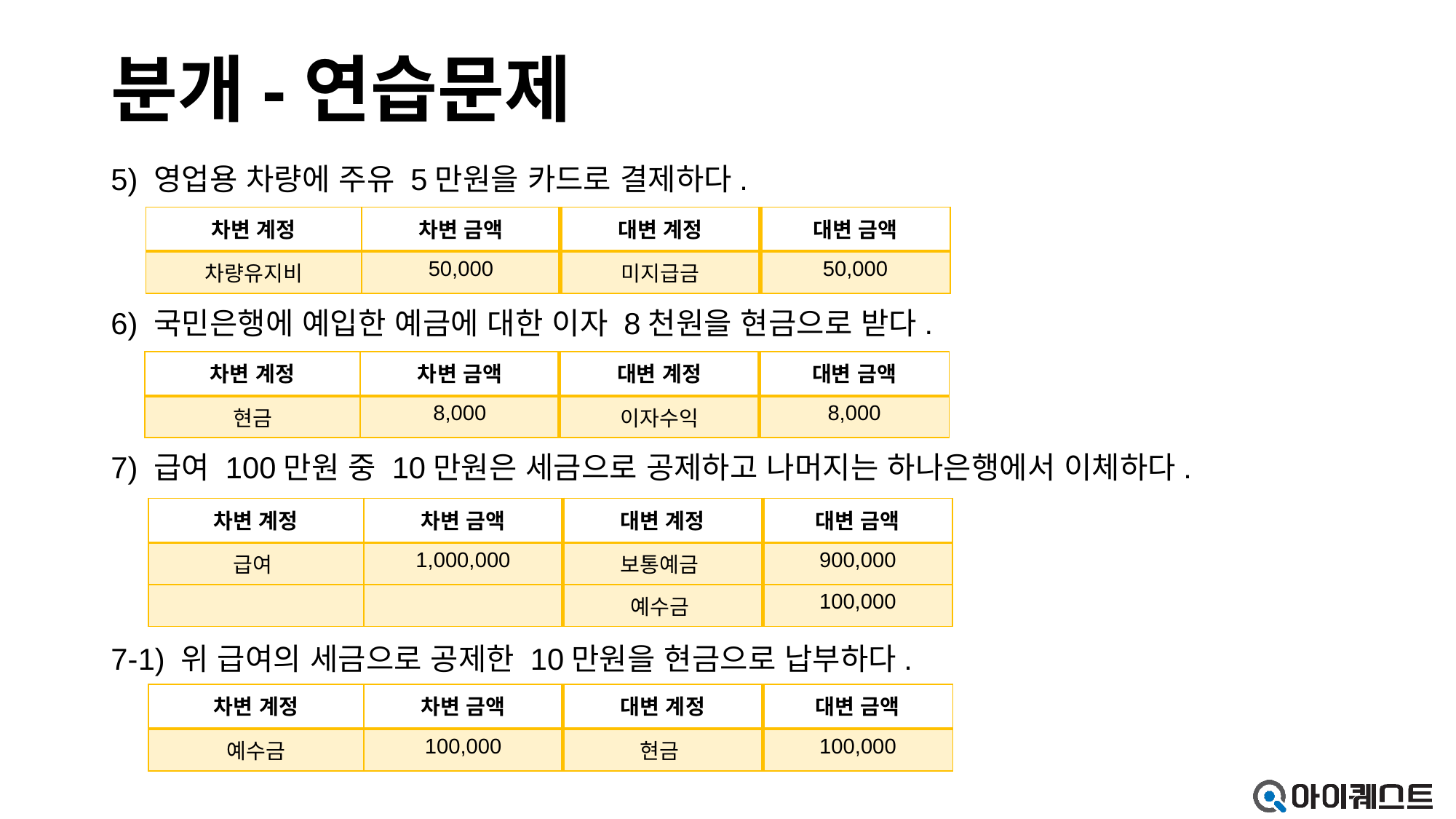

# 분개-연습문제
5) 영업용 차량에 주유 5만원을 카드로 결제하다.

6) 국민은행에 예입한 예금에 대한 이자 8천원을 현금으로 받다.

7) 급여 100만원 중 10만원은 세금으로 공제하고 나머지는 하나은행에서 이체하다.

7-1) 위 급여의 세금으로 공제한 10만원을 현금으로 납부하다.

| 차변 계정 | 차변 금액 | 대변 계정 | 대변 금액 |
| --- | --- | --- | --- |
| 차량유지비 | 50,000 | 미지급금 | 50,000 |
| 차변 계정 | 차변 금액 | 대변 계정 | 대변 금액 |
| --- | --- | --- | --- |
| 현금 | 8,000 | 이자수익 | 8,000 |
| 차변 계정 | 차변 금액 | 대변 계정 | 대변 금액 |
| --- | --- | --- | --- |
| 급여 | 1,000,000 | 보통예금 | 900,000 |
|  |  | 예수금 | 100,000 |
| 차변 계정 | 차변 금액 | 대변 계정 | 대변 금액 |
| --- | --- | --- | --- |
| 예수금 | 100,000 | 현금 | 100,000 |